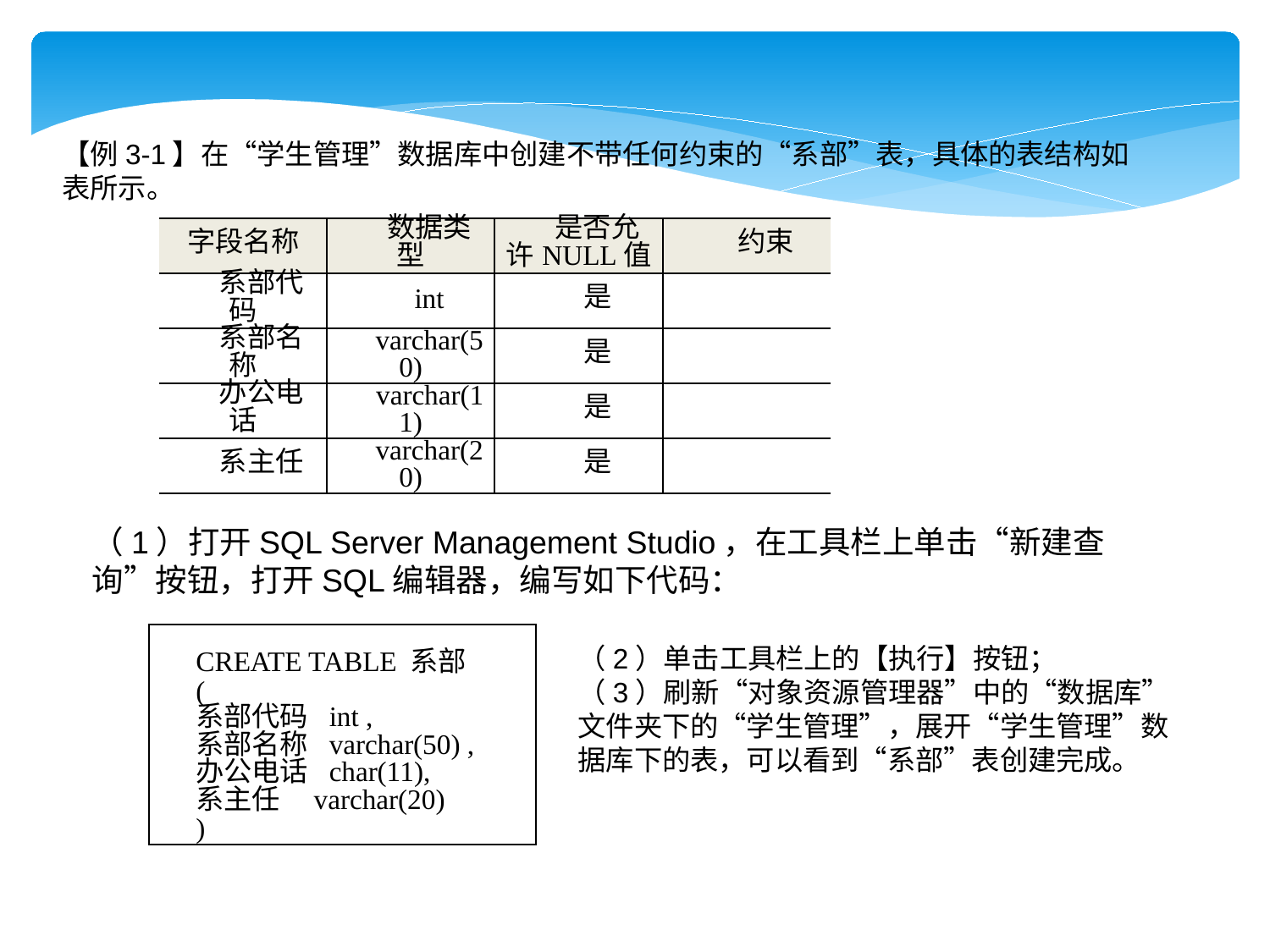

【例3-1】在“学生管理”数据库中创建不带任何约束的“系部”表，具体的表结构如表所示。

| 字段名称 | 数据类型 | 是否允许NULL值 | 约束 |
| --- | --- | --- | --- |
| 系部代码 | int | 是 |  |
| 系部名称 | varchar(50) | 是 |  |
| 办公电话 | varchar(11) | 是 |  |
| 系主任 | varchar(20) | 是 |  |
（1）打开SQL Server Management Studio，在工具栏上单击“新建查询”按钮，打开SQL编辑器，编写如下代码：
| CREATE TABLE 系部 ( 系部代码 int , 系部名称 varchar(50) , 办公电话 char(11), 系主任 varchar(20) ) |
| --- |
（2）单击工具栏上的【执行】按钮；
（3）刷新“对象资源管理器”中的“数据库”文件夹下的“学生管理”，展开“学生管理”数据库下的表，可以看到“系部”表创建完成。